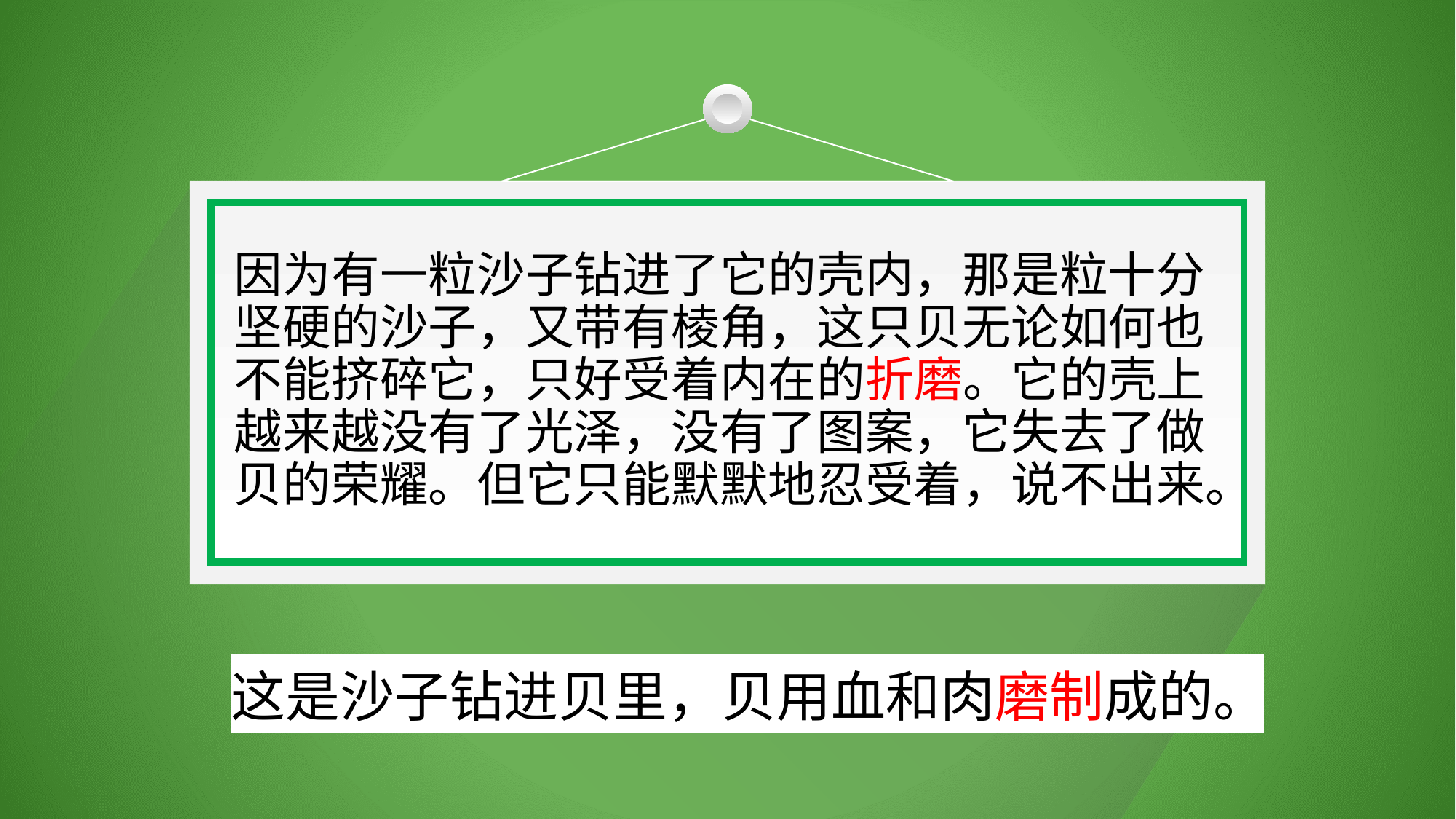

# 因为有一粒沙子钻进了它的壳内，那是粒十分坚硬的沙子，又带有棱角，这只贝无论如何也不能挤碎它，只好受着内在的折磨。它的壳上越来越没有了光泽，没有了图案，它失去了做贝的荣耀。但它只能默默地忍受着，说不出来。
这是沙子钻进贝里，贝用血和肉磨制成的。